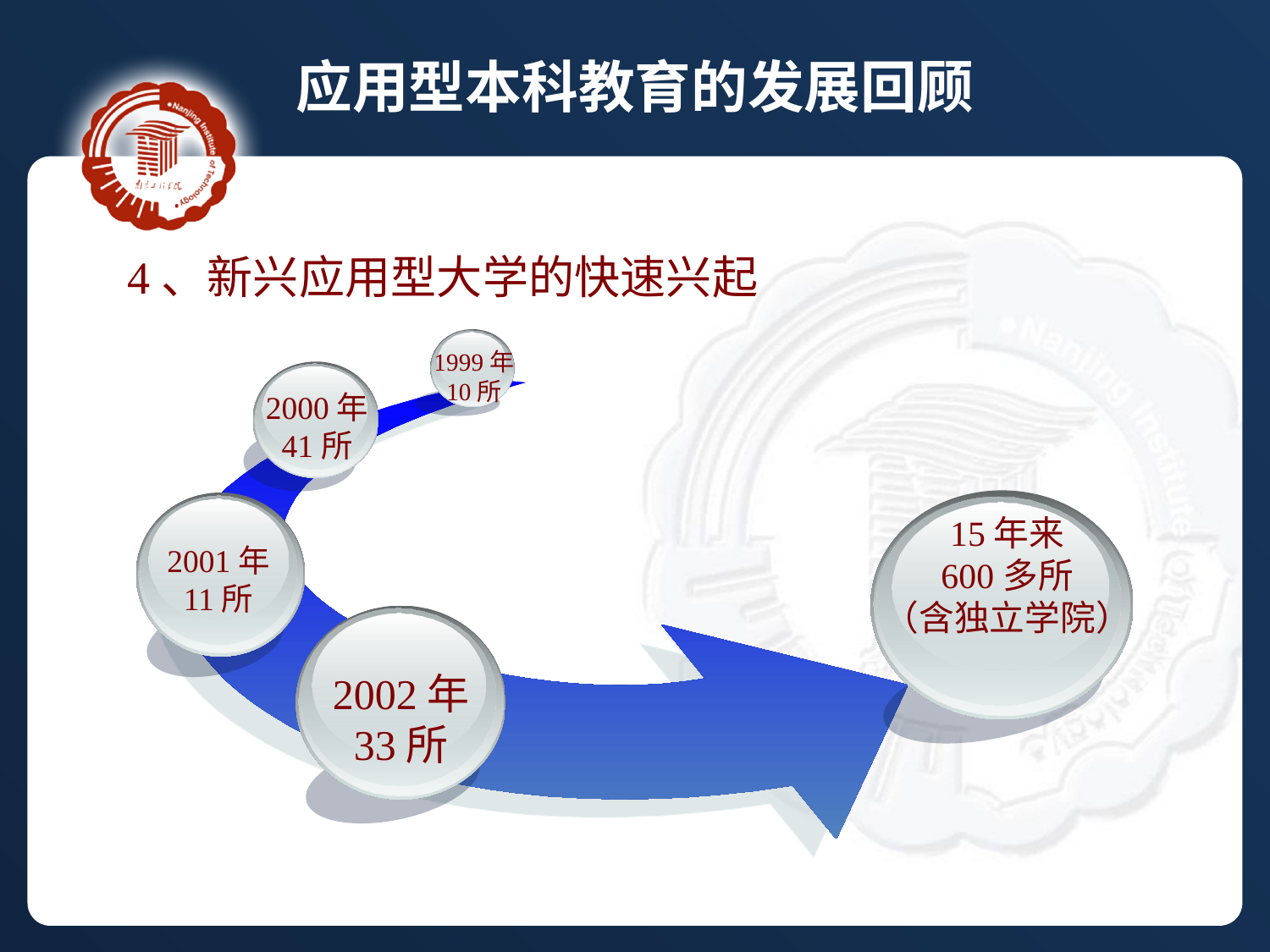

应用型本科教育的发展回顾
4、新兴应用型大学的快速兴起

1999年
10所

2000年
41所

15年来
600多所
（含独立学院）
2001年
11所

2002年
33所